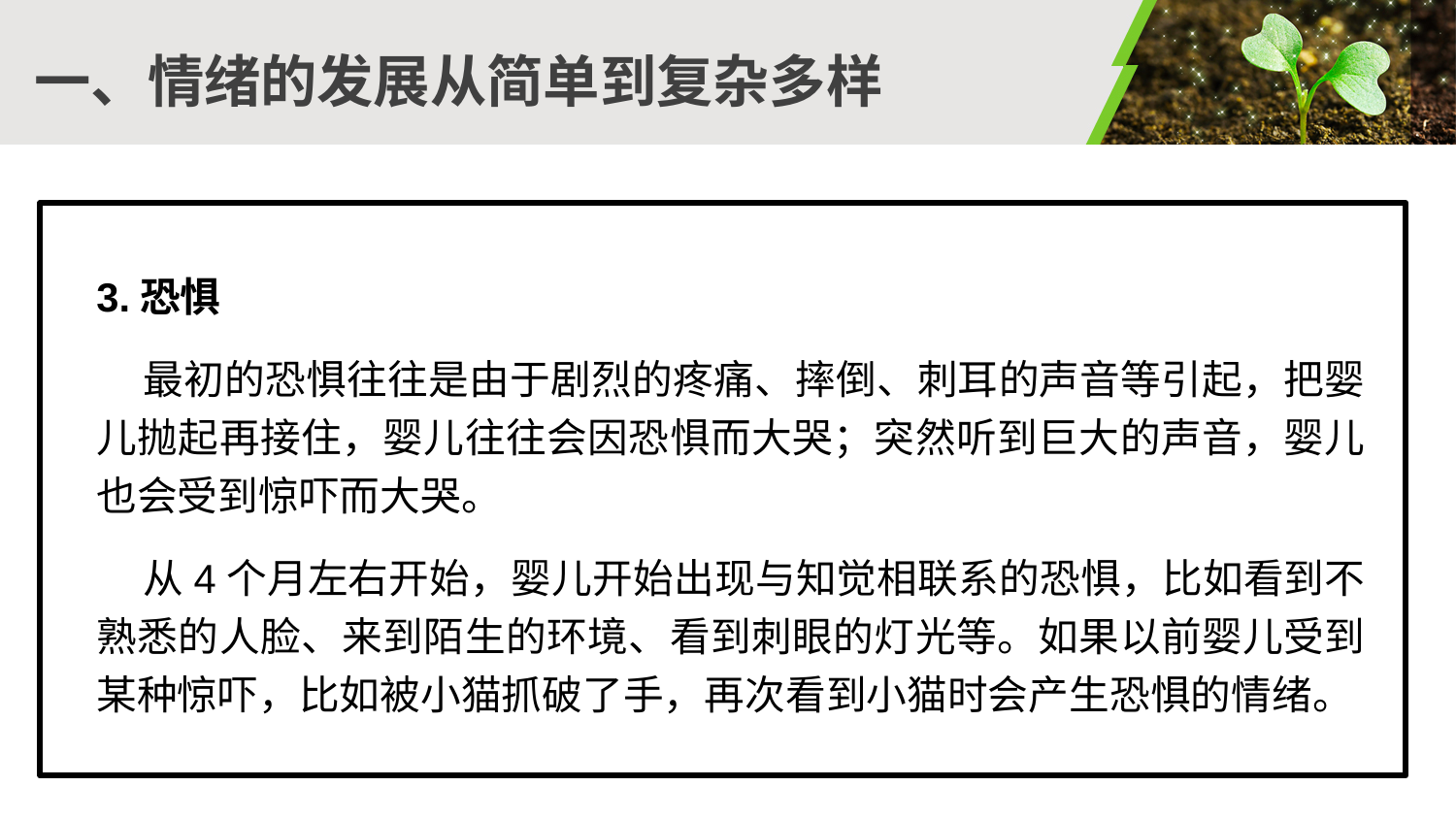

#
一、情绪的发展从简单到复杂多样

3.恐惧
    最初的恐惧往往是由于剧烈的疼痛、摔倒、刺耳的声音等引起，把婴儿抛起再接住，婴儿往往会因恐惧而大哭；突然听到巨大的声音，婴儿也会受到惊吓而大哭。
    从4个月左右开始，婴儿开始出现与知觉相联系的恐惧，比如看到不熟悉的人脸、来到陌生的环境、看到刺眼的灯光等。如果以前婴儿受到某种惊吓，比如被小猫抓破了手，再次看到小猫时会产生恐惧的情绪。